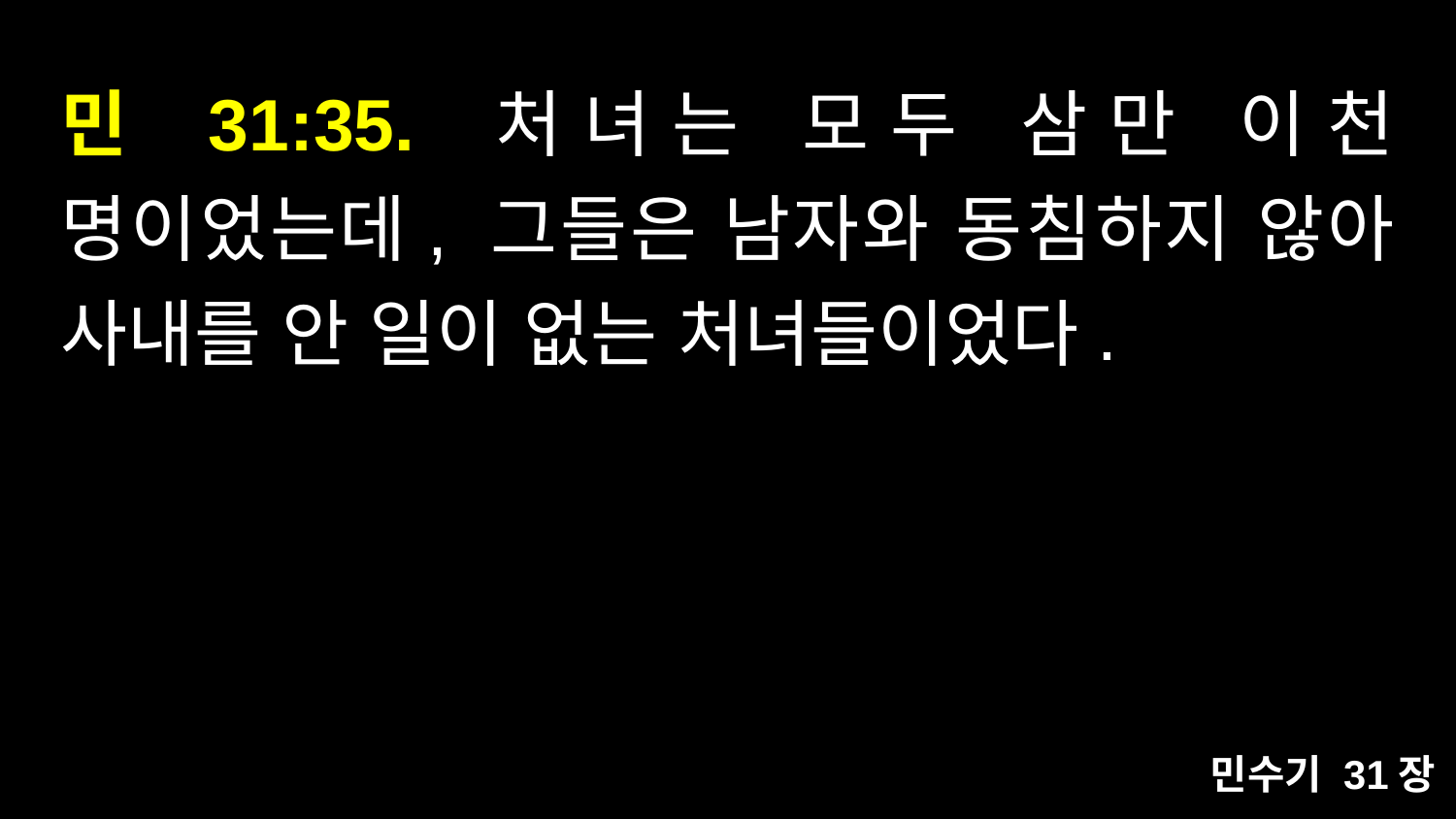

# 민 31:35. 처녀는 모두 삼만 이천 명이었는데, 그들은 남자와 동침하지 않아 사내를 안 일이 없는 처녀들이었다.
민수기 31장